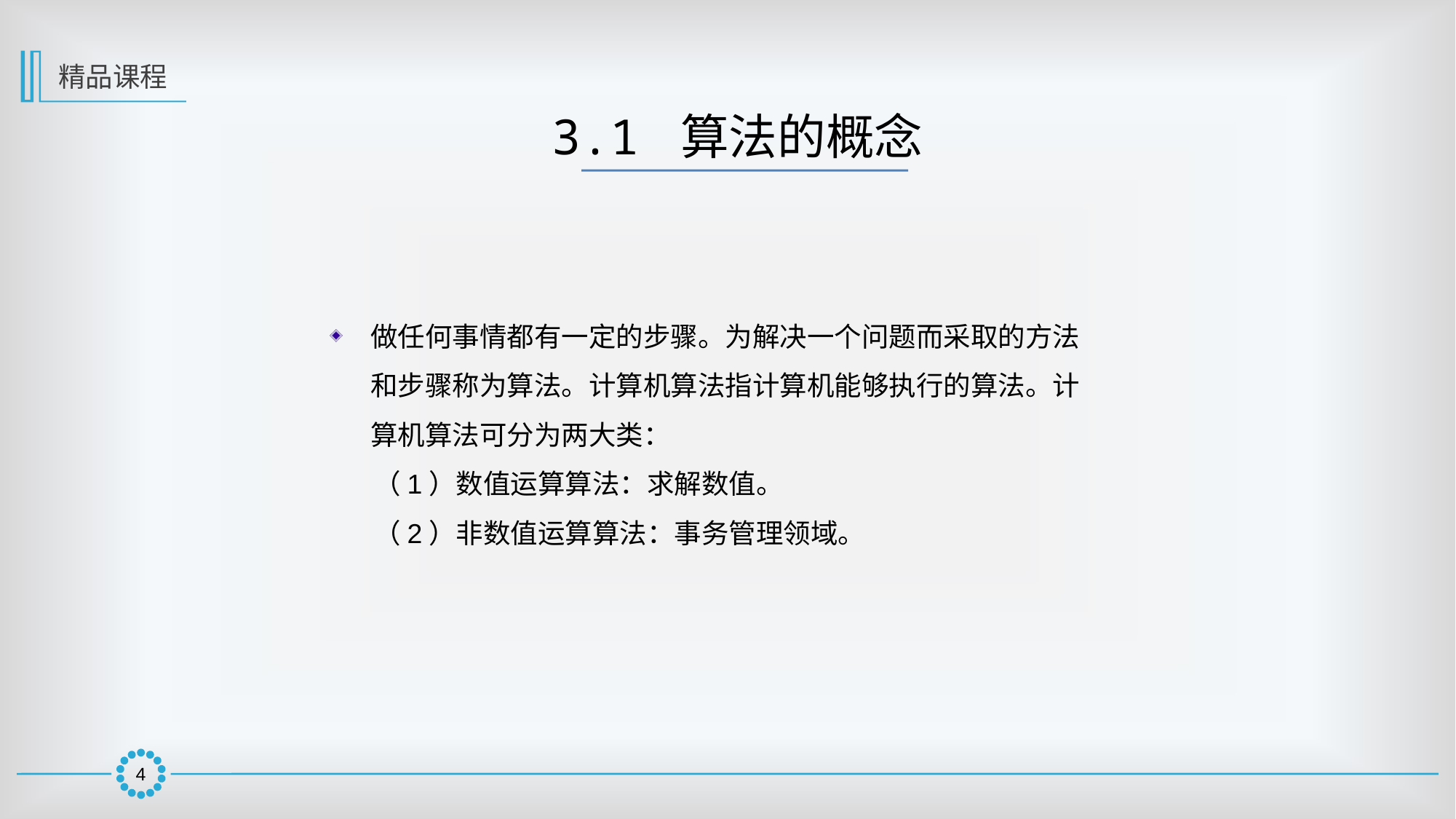

精品课程
3.1 算法的概念

做任何事情都有一定的步骤。为解决一个问题而采取的方法和步骤称为算法。计算机算法指计算机能够执行的算法。计算机算法可分为两大类：
      （1）数值运算算法：求解数值。
      （2）非数值运算算法：事务管理领域。

4